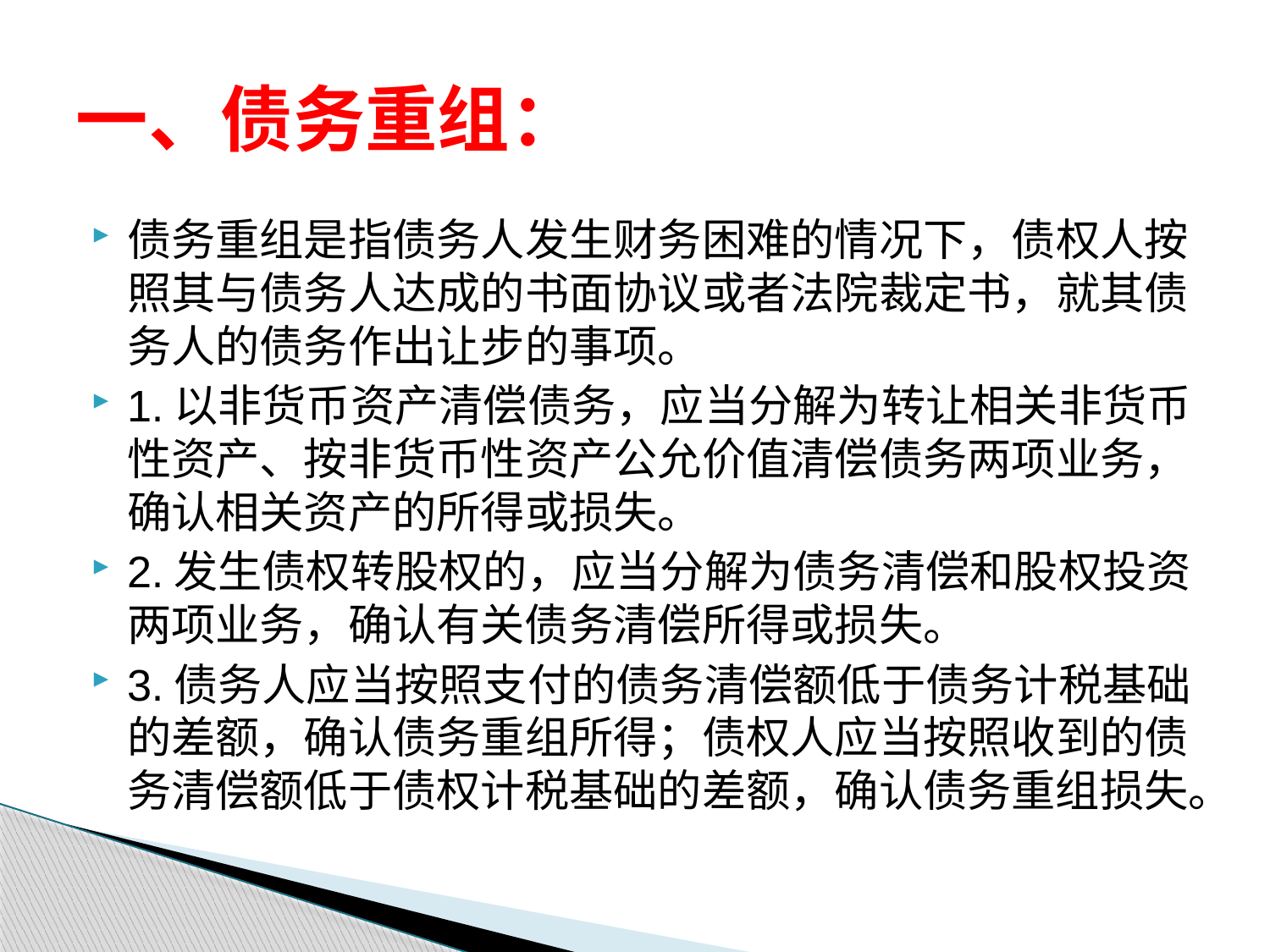

# 一、债务重组：
债务重组是指债务人发生财务困难的情况下，债权人按照其与债务人达成的书面协议或者法院裁定书，就其债务人的债务作出让步的事项。
1.以非货币资产清偿债务，应当分解为转让相关非货币性资产、按非货币性资产公允价值清偿债务两项业务，确认相关资产的所得或损失。
2.发生债权转股权的，应当分解为债务清偿和股权投资两项业务，确认有关债务清偿所得或损失。
3.债务人应当按照支付的债务清偿额低于债务计税基础的差额，确认债务重组所得；债权人应当按照收到的债务清偿额低于债权计税基础的差额，确认债务重组损失。